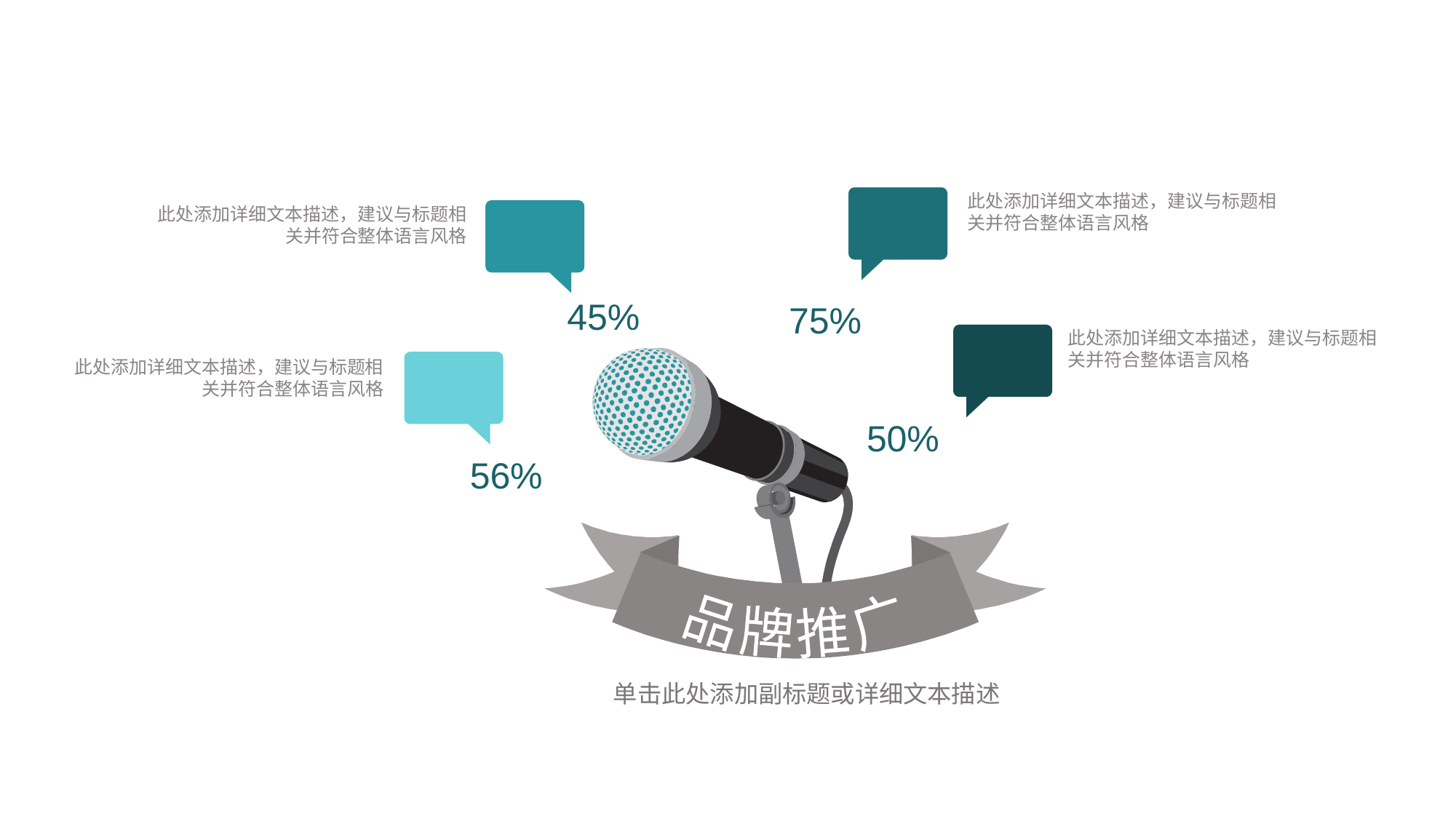

45%
75%

单击此处添加副标题或详细文本描述
品牌推广

50%
56%
此处添加详细文本描述，建议与标题相关并符合整体语言风格
此处添加详细文本描述，建议与标题相关并符合整体语言风格
此处添加详细文本描述，建议与标题相关并符合整体语言风格
此处添加详细文本描述，建议与标题相关并符合整体语言风格